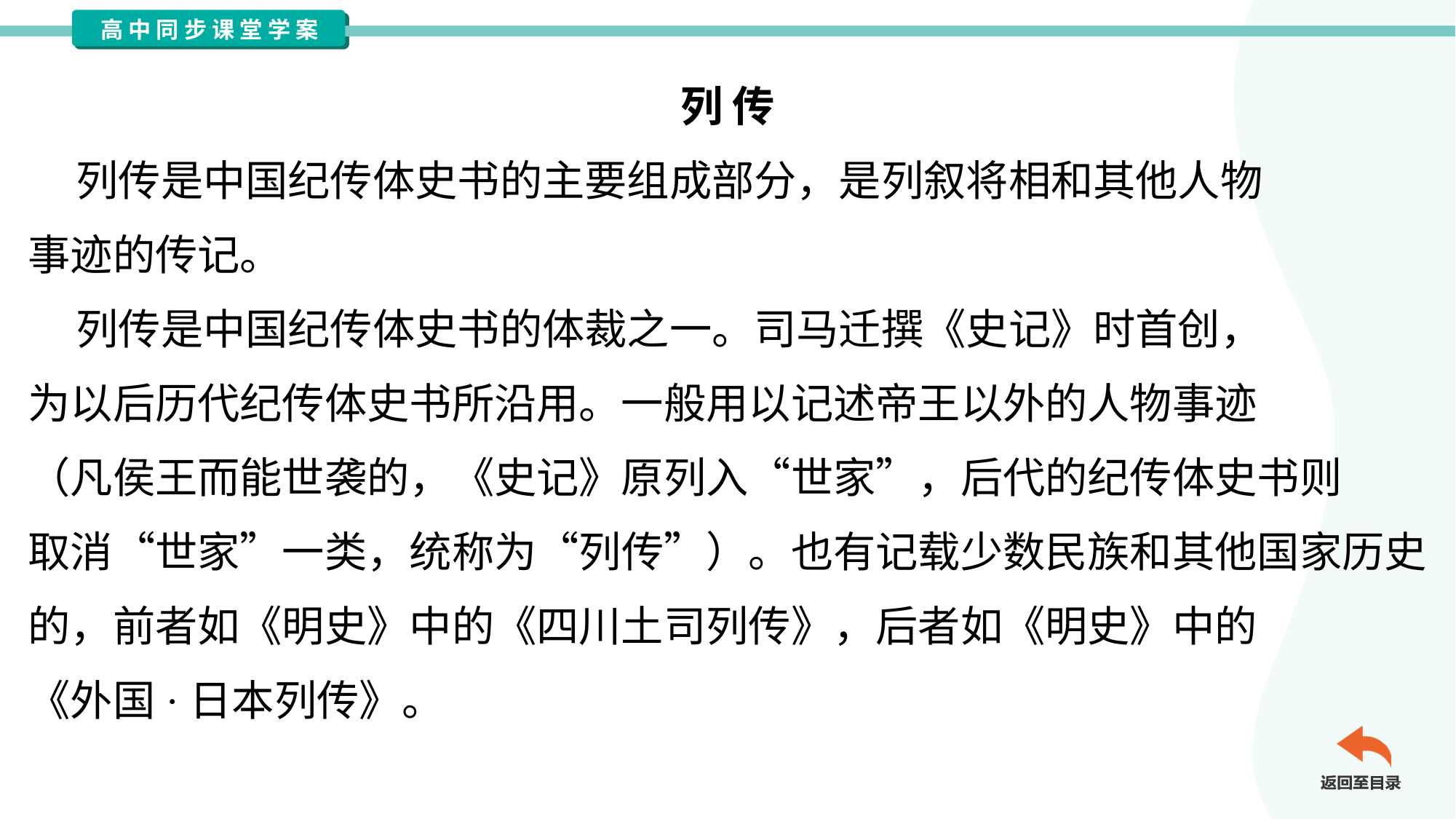

列 传
    列传是中国纪传体史书的主要组成部分，是列叙将相和其他人物
事迹的传记。
    列传是中国纪传体史书的体裁之一。司马迁撰《史记》时首创，
为以后历代纪传体史书所沿用。一般用以记述帝王以外的人物事迹
（凡侯王而能世袭的，《史记》原列入“世家”，后代的纪传体史书则
取消“世家”一类，统称为“列传”）。也有记载少数民族和其他国家历史
的，前者如《明史》中的《四川土司列传》，后者如《明史》中的
《外国·日本列传》。